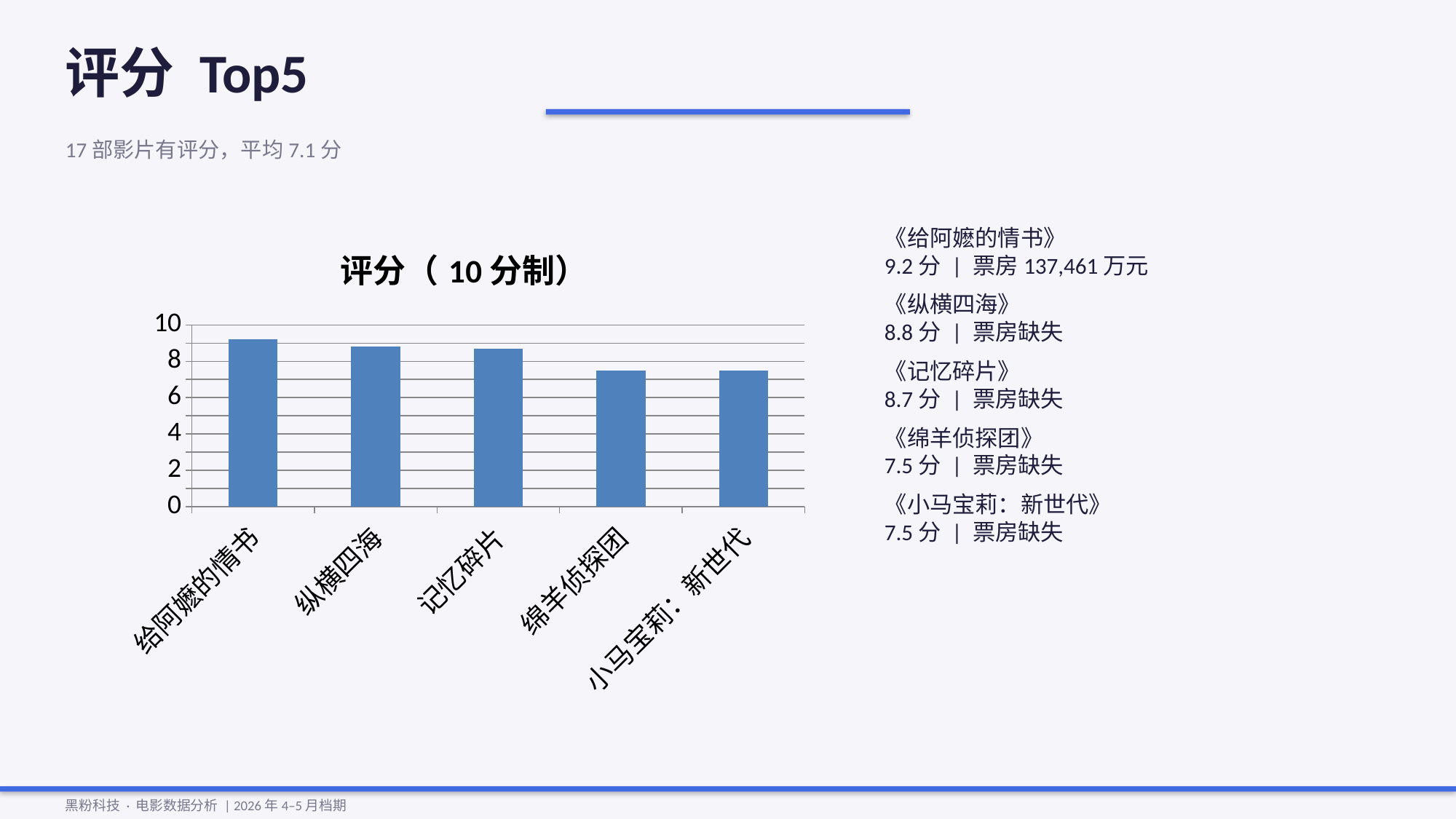

评分 Top5

17部影片有评分，平均7.1分

### Chart

| Category | 评分（10分制） |
|---|---|
| 给阿嬷的情书 | 9.2 |
| 纵横四海 | 8.8 |
| 记忆碎片 | 8.7 |
| 绵羊侦探团 | 7.5 |
| 小马宝莉：新世代 | 7.5 |
《给阿嬷的情书》
9.2分 | 票房137,461万元
《纵横四海》
8.8分 | 票房缺失
《记忆碎片》
8.7分 | 票房缺失
《绵羊侦探团》
7.5分 | 票房缺失
《小马宝莉：新世代》
7.5分 | 票房缺失

黑粉科技 · 电影数据分析 | 2026年4–5月档期